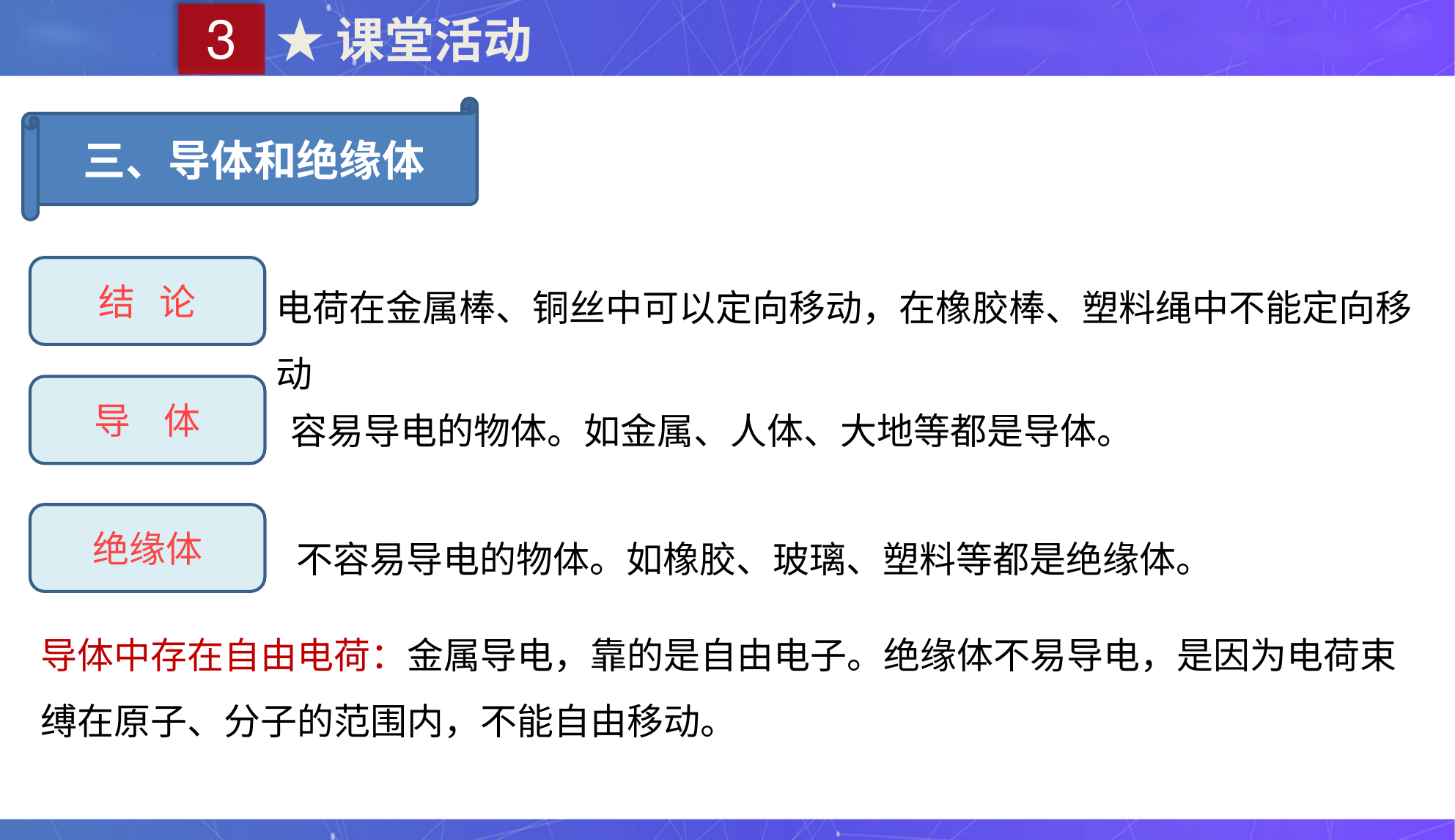

3
★课堂活动
三、导体和绝缘体
结   论
电荷在金属棒、铜丝中可以定向移动，在橡胶棒、塑料绳中不能定向移动
导    体
容易导电的物体。如金属、人体、大地等都是导体。
绝缘体
不容易导电的物体。如橡胶、玻璃、塑料等都是绝缘体。
导体中存在自由电荷：金属导电，靠的是自由电子。绝缘体不易导电，是因为电荷束缚在原子、分子的范围内，不能自由移动。